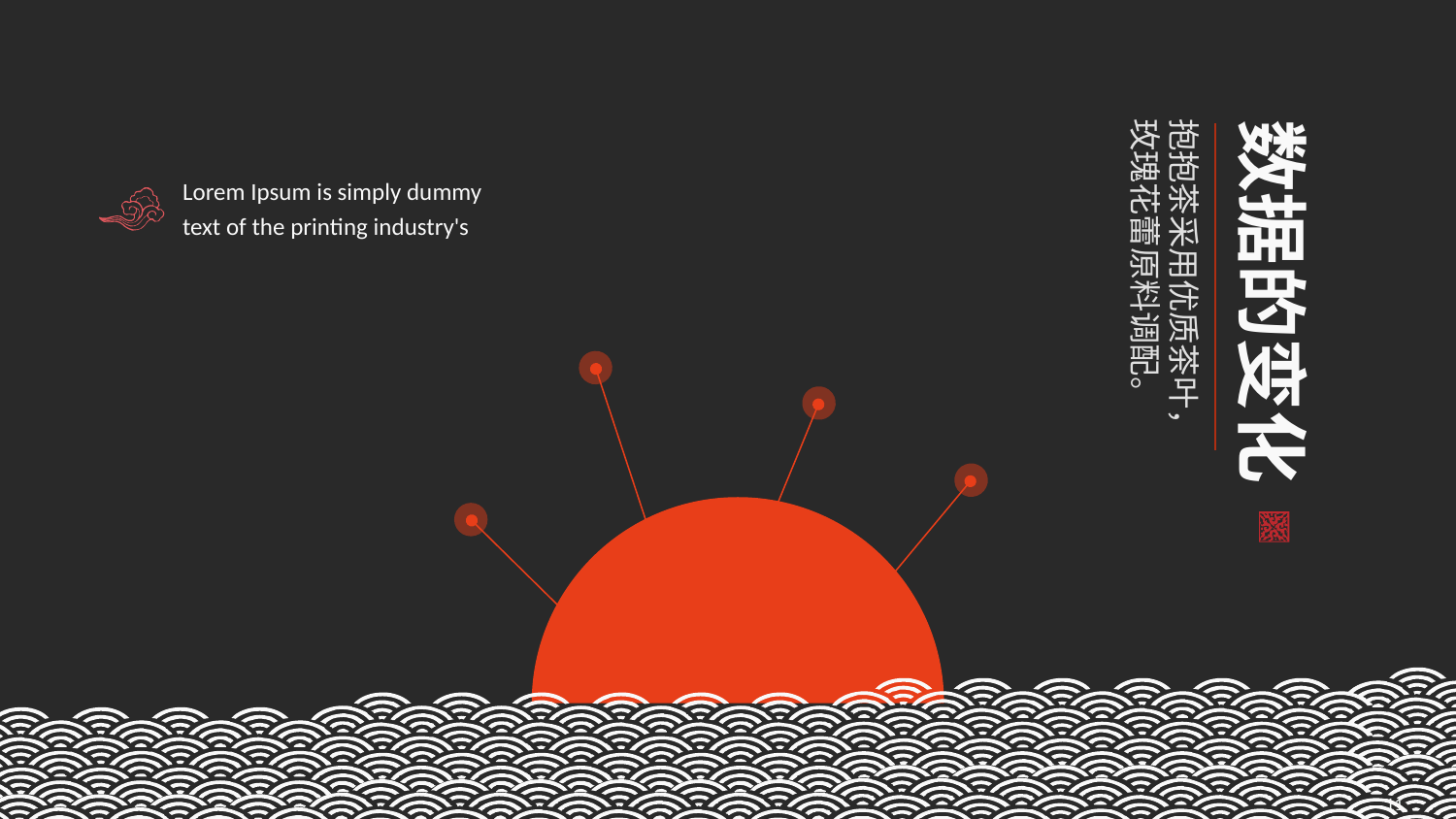

数据的变化
抱抱茶采用优质茶叶，玫瑰花蕾原料调配。
Lorem Ipsum is simply dummy text of the printing industry's